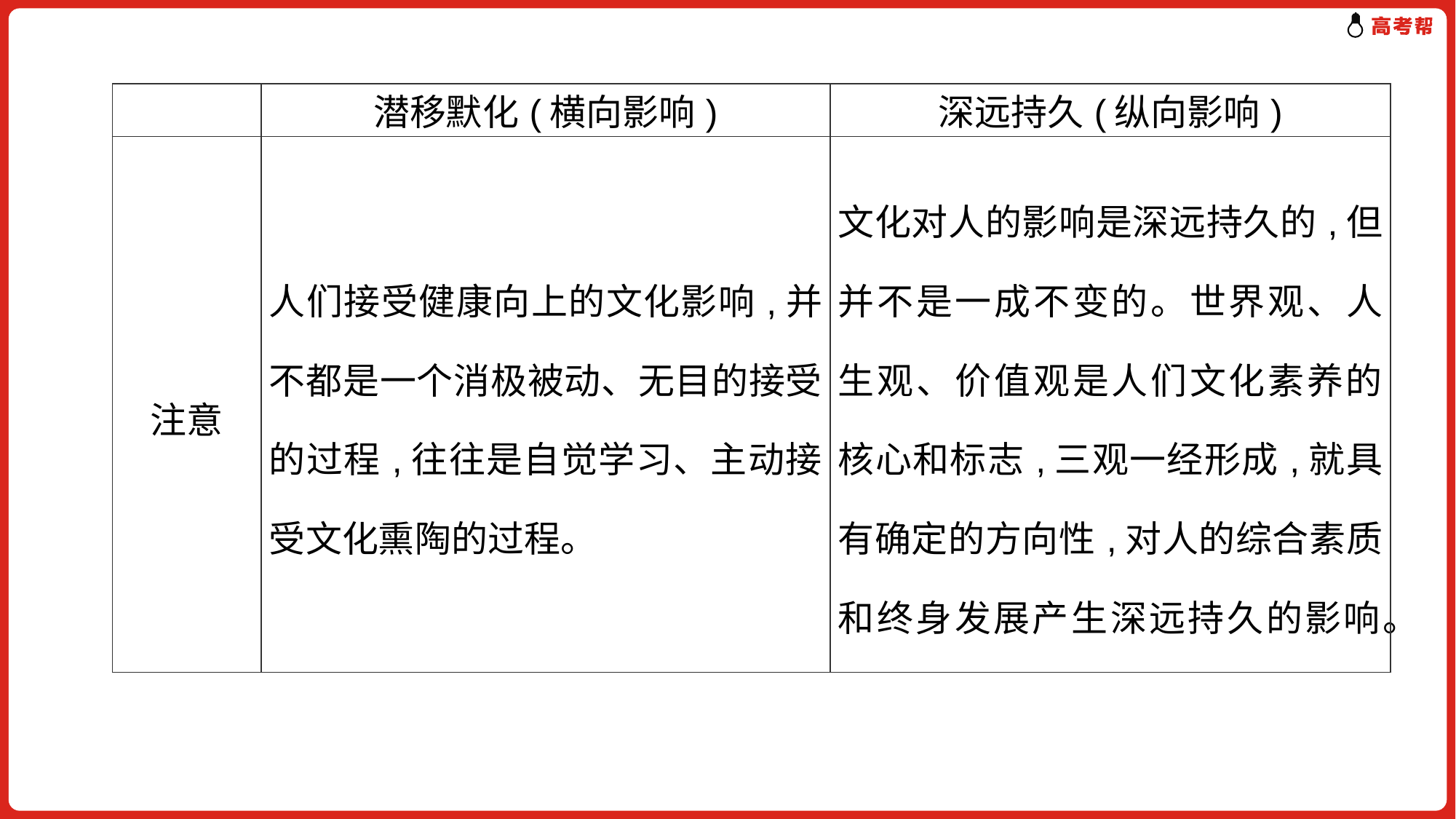

|  | 潜移默化(横向影响) | 深远持久(纵向影响) |
| --- | --- | --- |
| 注意 | 人们接受健康向上的文化影响,并不都是一个消极被动、无目的接受的过程,往往是自觉学习、主动接受文化熏陶的过程。 | 文化对人的影响是深远持久的,但并不是一成不变的。世界观、人生观、价值观是人们文化素养的核心和标志,三观一经形成,就具有确定的方向性,对人的综合素质和终身发展产生深远持久的影响。 |